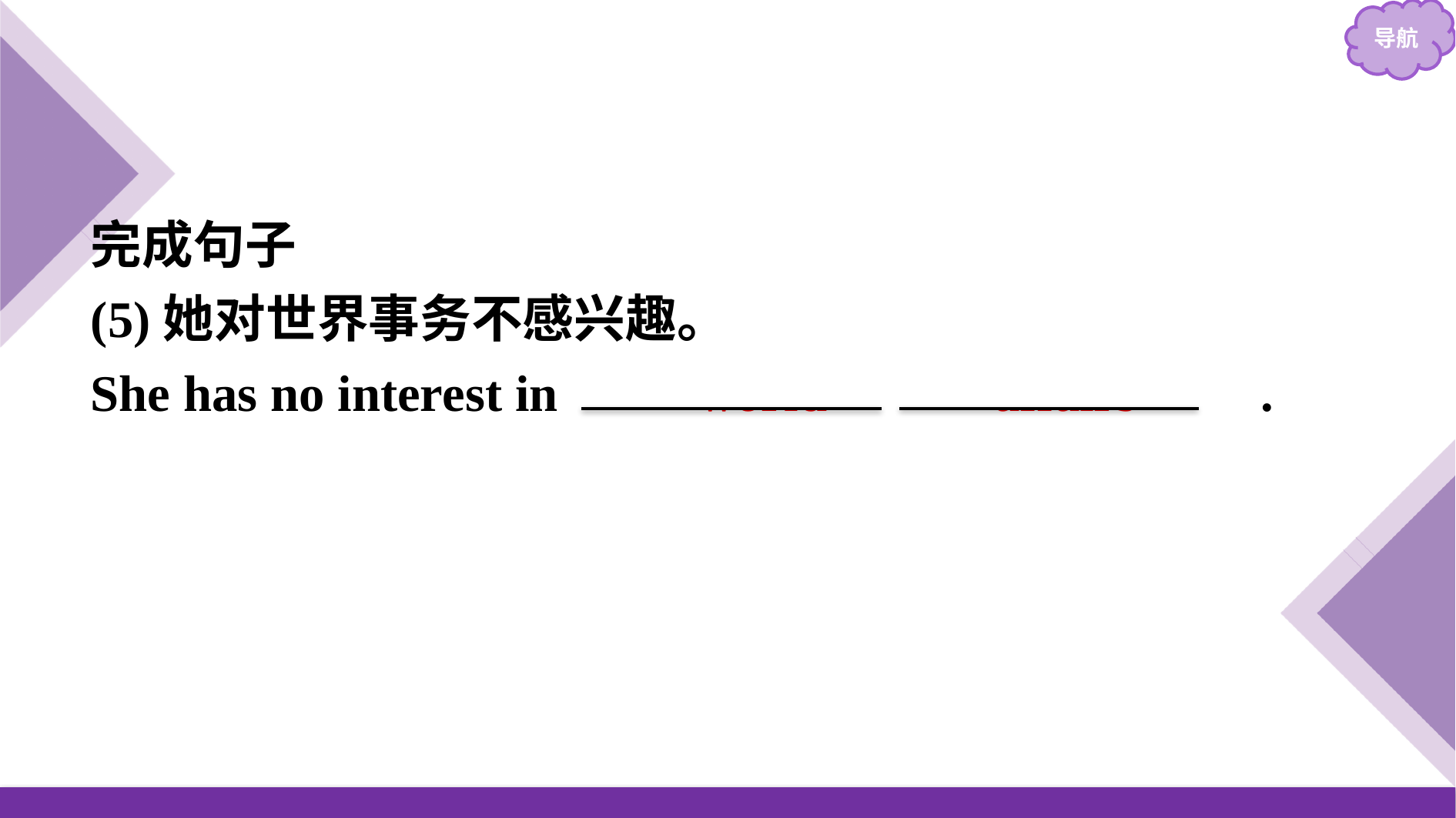

完成句子
(5)她对世界事务不感兴趣。
She has no interest in 　　world             affairs　    .